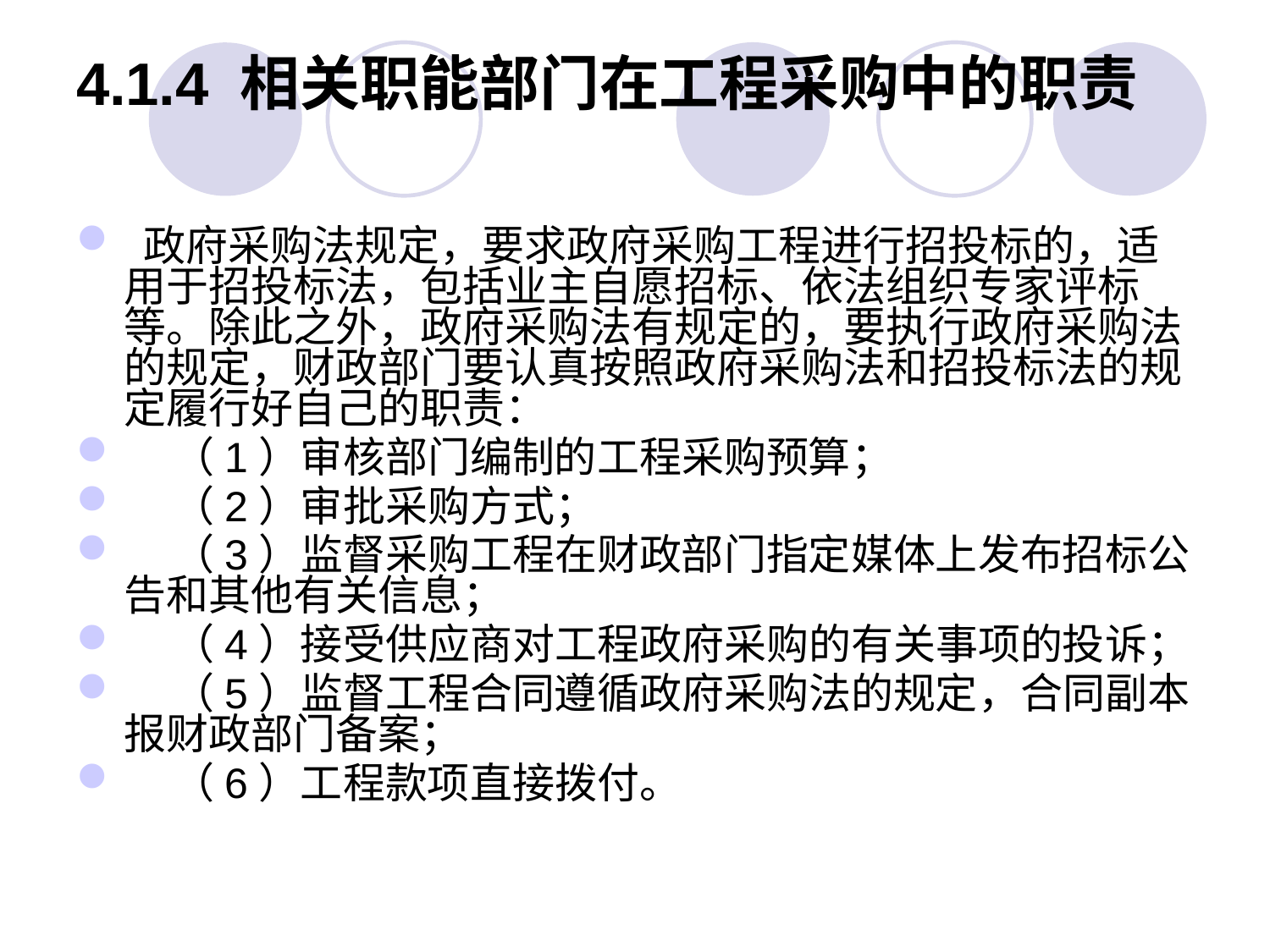

# 4.1.4 相关职能部门在工程采购中的职责
 政府采购法规定，要求政府采购工程进行招投标的，适用于招投标法，包括业主自愿招标、依法组织专家评标等。除此之外，政府采购法有规定的，要执行政府采购法的规定，财政部门要认真按照政府采购法和招投标法的规定履行好自己的职责：
    （1）审核部门编制的工程采购预算；
    （2）审批采购方式；
    （3）监督采购工程在财政部门指定媒体上发布招标公告和其他有关信息；
    （4）接受供应商对工程政府采购的有关事项的投诉；
    （5）监督工程合同遵循政府采购法的规定，合同副本报财政部门备案；
    （6）工程款项直接拨付。